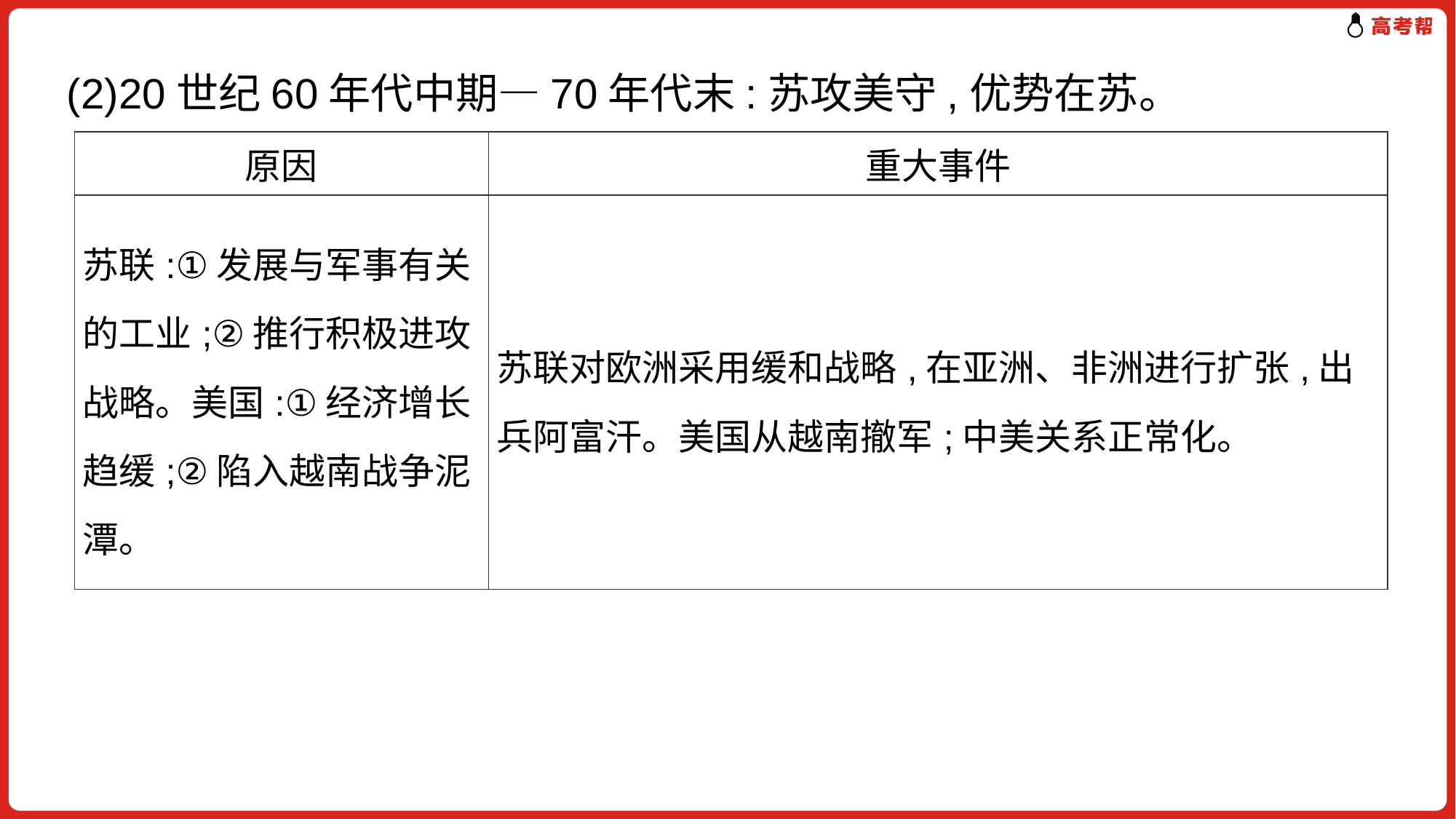

(2)20世纪60年代中期—70年代末:苏攻美守,优势在苏。
| 原因 | 重大事件 |
| --- | --- |
| 苏联:①发展与军事有关的工业;②推行积极进攻战略。美国:①经济增长趋缓;②陷入越南战争泥潭。 | 苏联对欧洲采用缓和战略,在亚洲、非洲进行扩张,出兵阿富汗。美国从越南撤军;中美关系正常化。 |